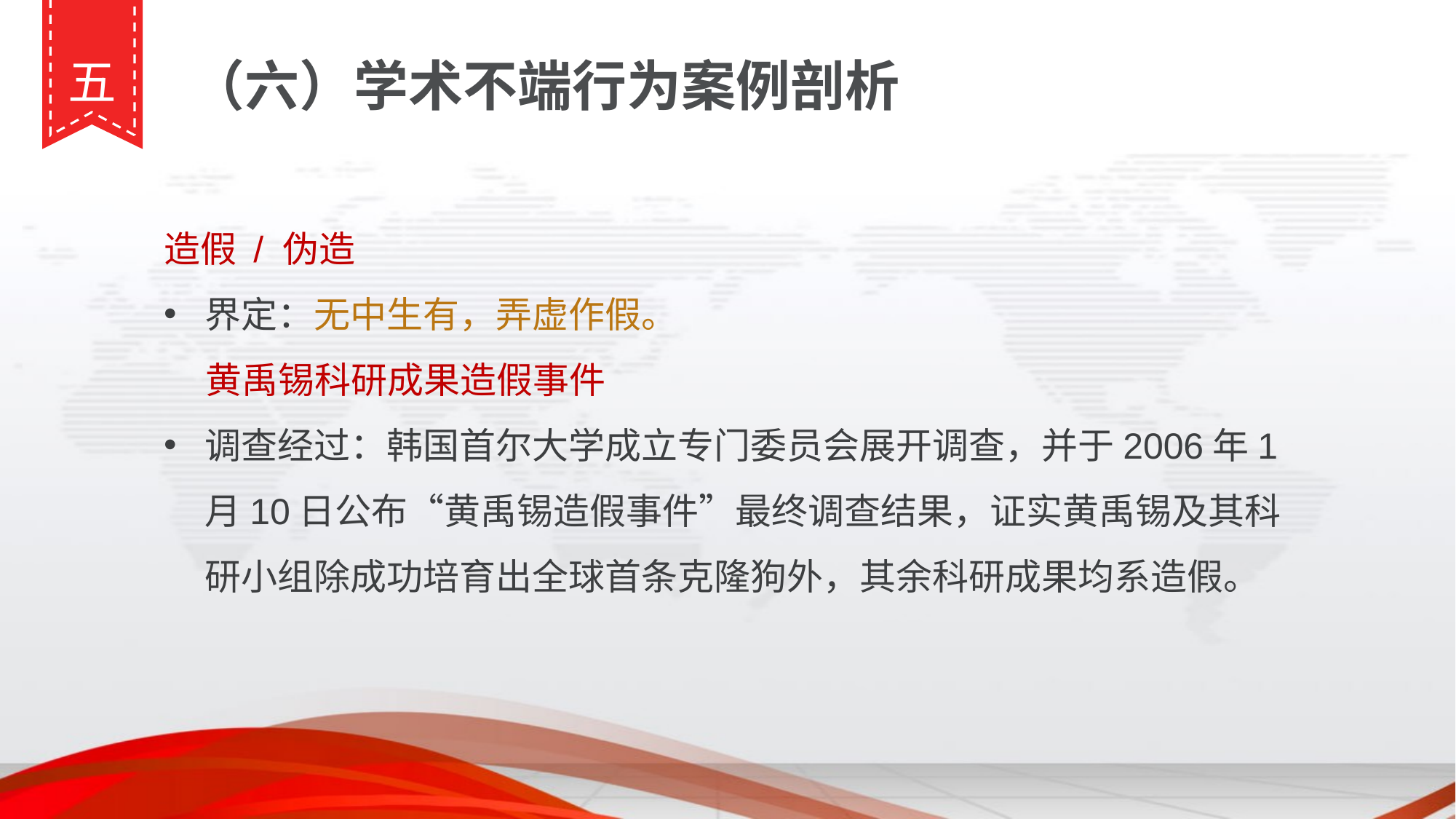

五
（六）学术不端行为案例剖析
造假 / 伪造
界定：无中生有，弄虚作假。
    黄禹锡科研成果造假事件
调查经过：韩国首尔大学成立专门委员会展开调查，并于2006年1月10日公布“黄禹锡造假事件”最终调查结果，证实黄禹锡及其科研小组除成功培育出全球首条克隆狗外，其余科研成果均系造假。